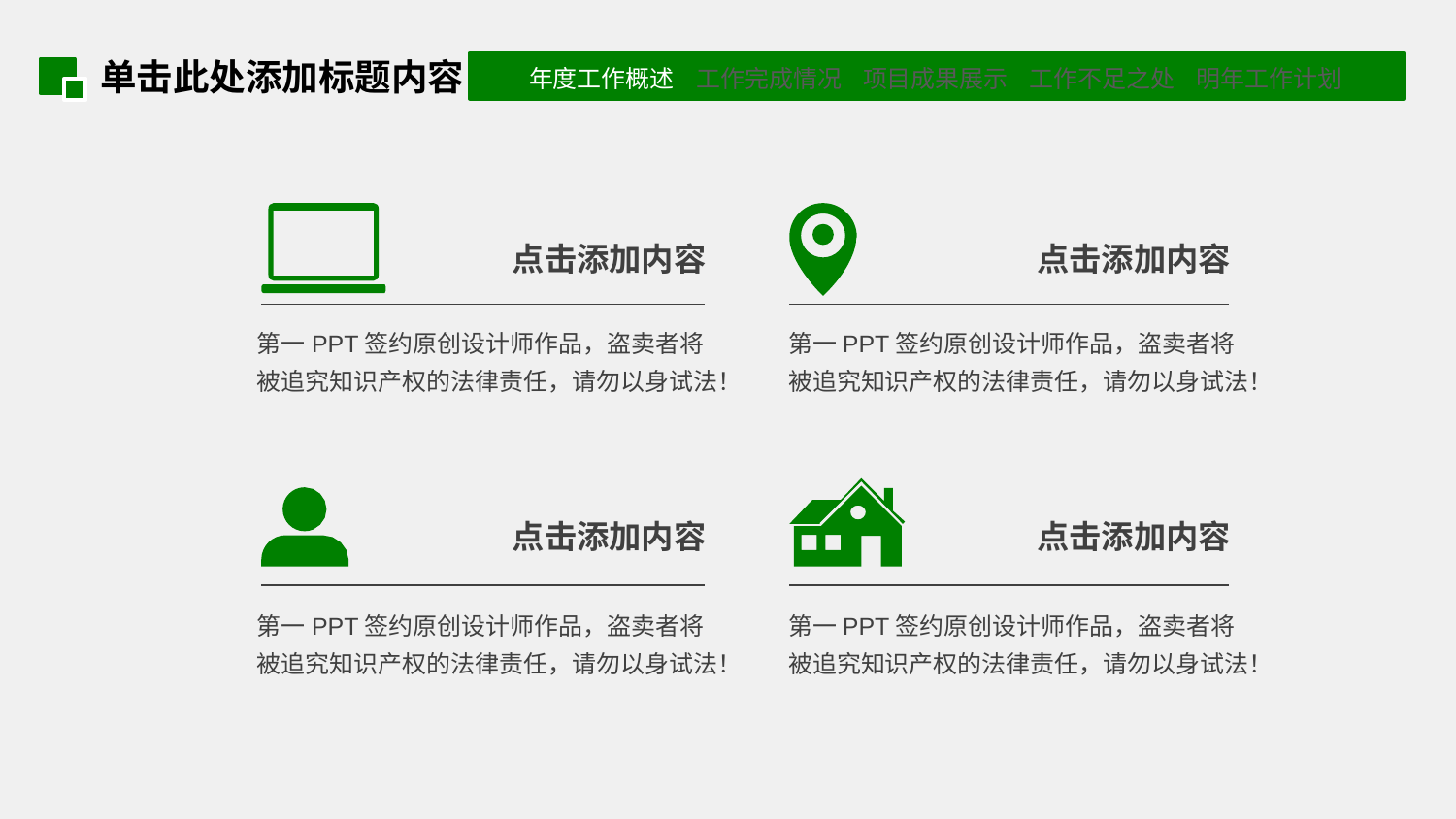

单击此处添加标题内容

点击添加内容
点击添加内容
第一PPT签约原创设计师作品，盗卖者将被追究知识产权的法律责任，请勿以身试法！
第一PPT签约原创设计师作品，盗卖者将被追究知识产权的法律责任，请勿以身试法！

点击添加内容
点击添加内容
第一PPT签约原创设计师作品，盗卖者将被追究知识产权的法律责任，请勿以身试法！
第一PPT签约原创设计师作品，盗卖者将被追究知识产权的法律责任，请勿以身试法！